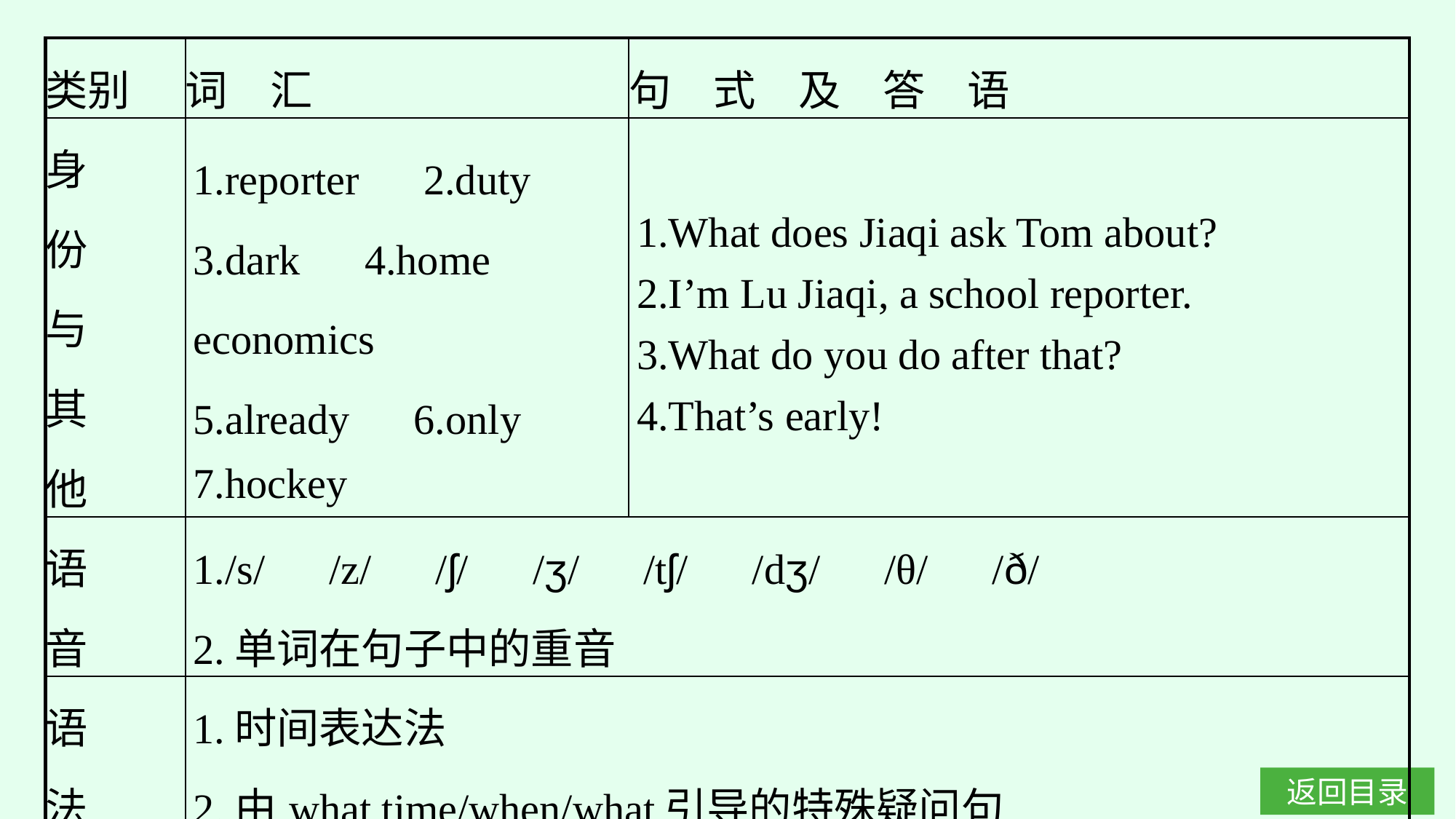

| 类别 | 词　汇 | 句　式　及　答　语 |
| --- | --- | --- |
| 身 份 与 其 他 | 1.reporter　2.duty　3.dark　4.home economics　5.already　6.only　7.hockey | 1.What does Jiaqi ask Tom about? 2.I’m Lu Jiaqi, a school reporter. 3.What do you do after that? 4.That’s early! |
| 语 音 | 1./s/　/z/　/ʃ/　/ʒ/　/tʃ/　/dʒ/　/θ/　/ð/ 2.单词在句子中的重音 |  |
| 语 法 | 1.时间表达法 2.由what time/when/what引导的特殊疑问句 |  |